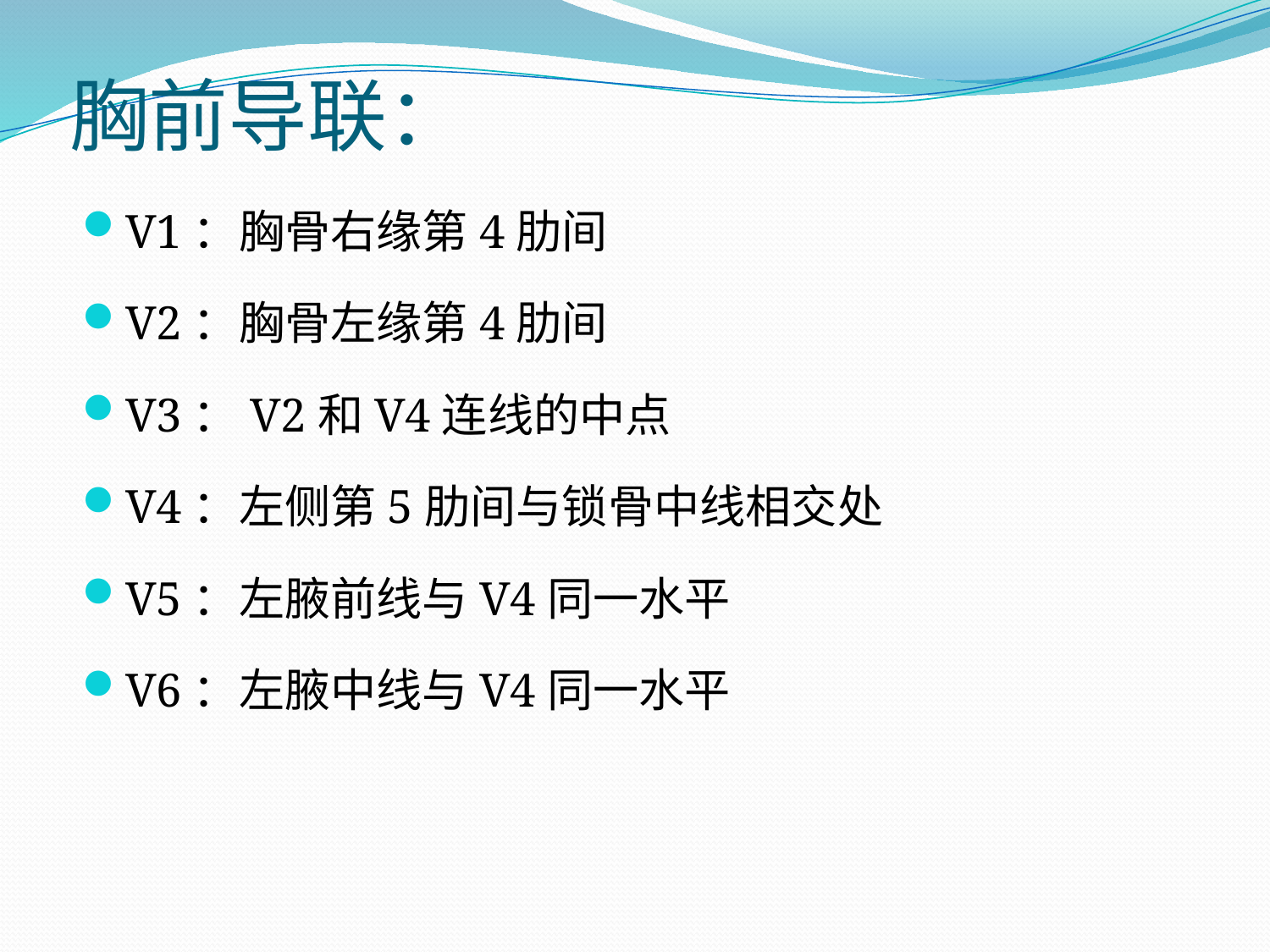

# 胸前导联：
V1：胸骨右缘第4肋间
V2：胸骨左缘第4肋间
V3：V2和V4连线的中点
V4：左侧第5肋间与锁骨中线相交处
V5：左腋前线与V4同一水平
V6：左腋中线与V4同一水平